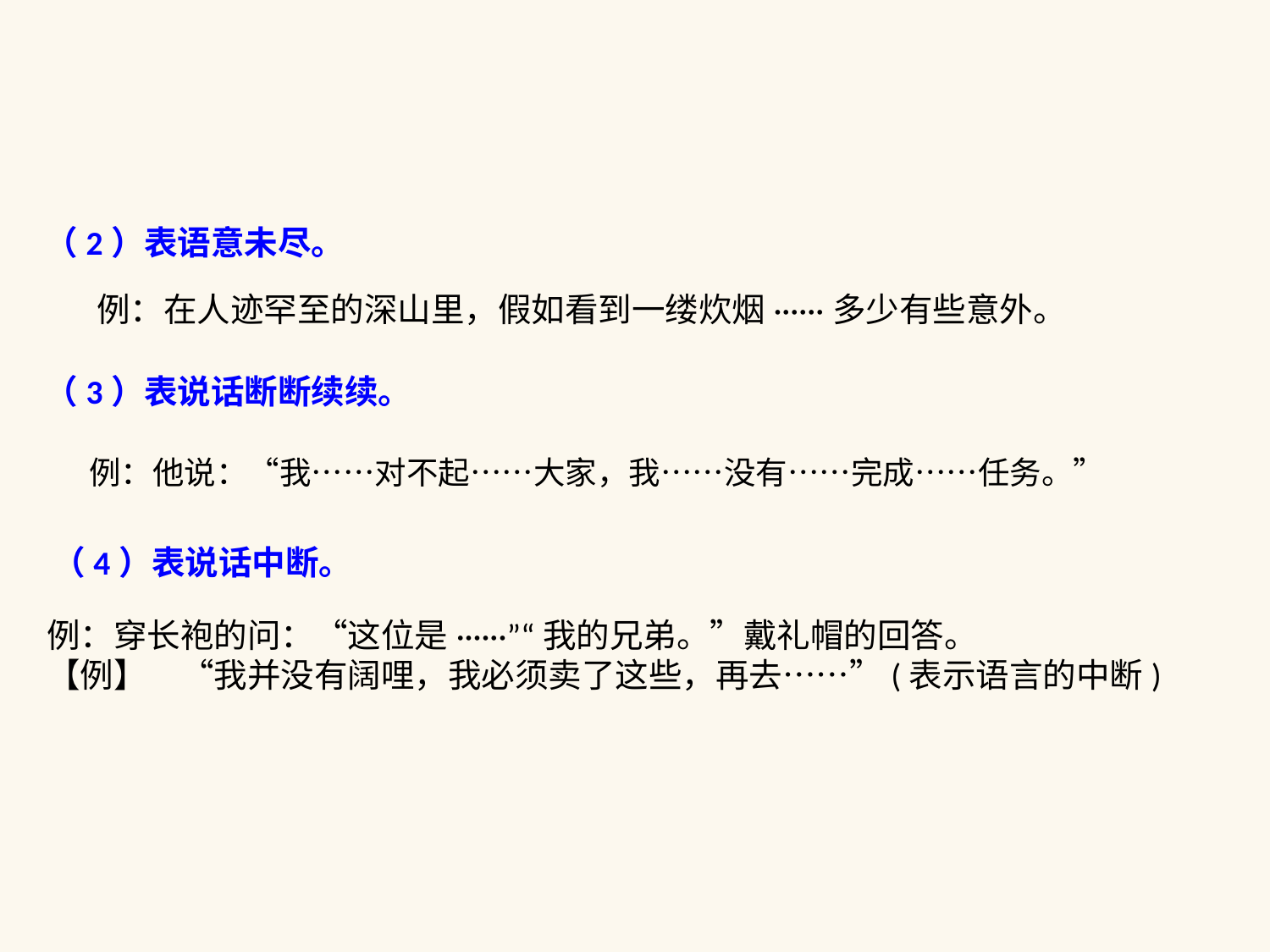

（2）表语意未尽。
例：在人迹罕至的深山里，假如看到一缕炊烟······多少有些意外。
（3）表说话断断续续。
例：他说：“我……对不起……大家，我……没有……完成……任务。”
（4）表说话中断。
例：穿长袍的问：“这位是······”“我的兄弟。”戴礼帽的回答。
【例】　“我并没有阔哩，我必须卖了这些，再去……”(表示语言的中断)